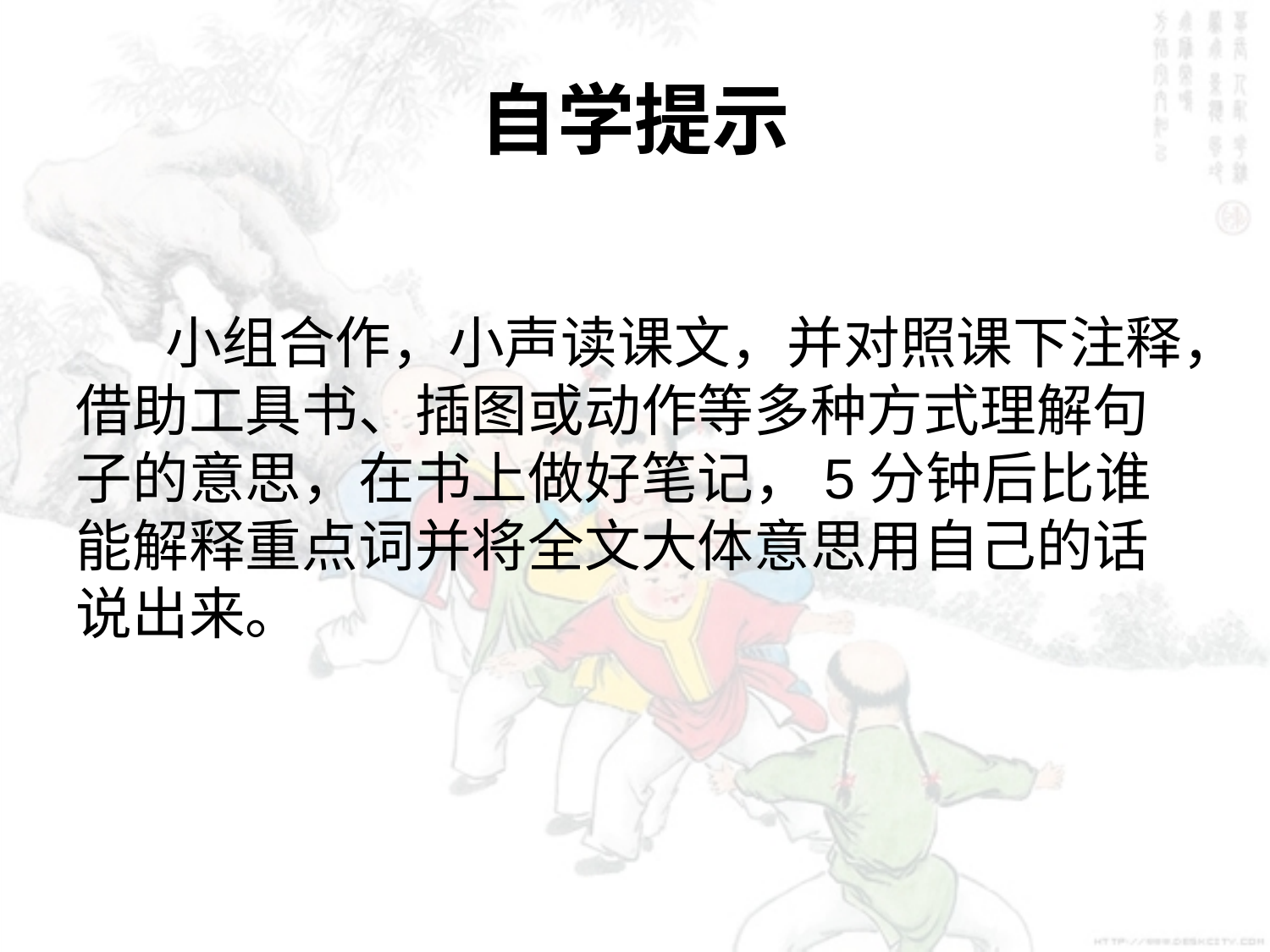

# 自学提示

      小组合作，小声读课文，并对照课下注释，借助工具书、插图或动作等多种方式理解句子的意思，在书上做好笔记，5分钟后比谁能解释重点词并将全文大体意思用自己的话说出来。